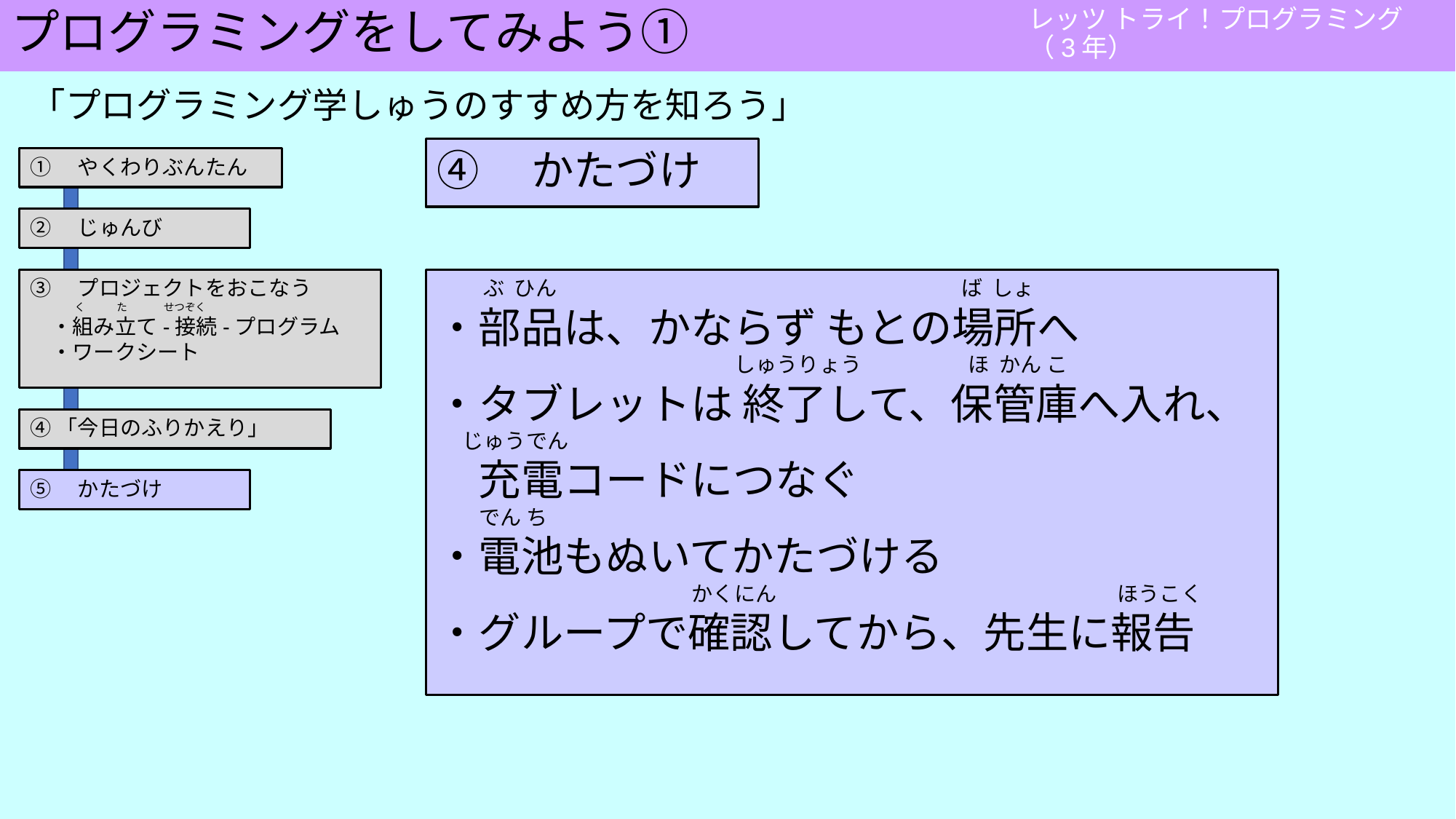

# プログラミングをしてみよう①
「プログラミング学しゅうのすすめ方を知ろう」
④　かたづけ
①　やくわりぶんたん

②　じゅんび
③　プロジェクトをおこなう
　　　　 く　　　た　　　  せつぞく
　・組み立て-接続-プログラム
　・ワークシート

④「今日のふりかえり」
⑤　かたづけ
　　 ぶ  ひん　　　　　　　　　　　　　　　　　　　ば  しょ
・部品は、かならず もとの場所へ
　　　　　　　　　　　　　　しゅうりょう　　　　　ほ  かん こ
・タブレットは 終了して、保管庫へ入れ、
　 じゅうでん
　充電コードにつなぐ
　　でん ち
・電池もぬいてかたづける
　　　　　　　　　　　　かくにん　　　　　　　　　　　　　　　　ほうこく
・グループで確認してから、先生に報告